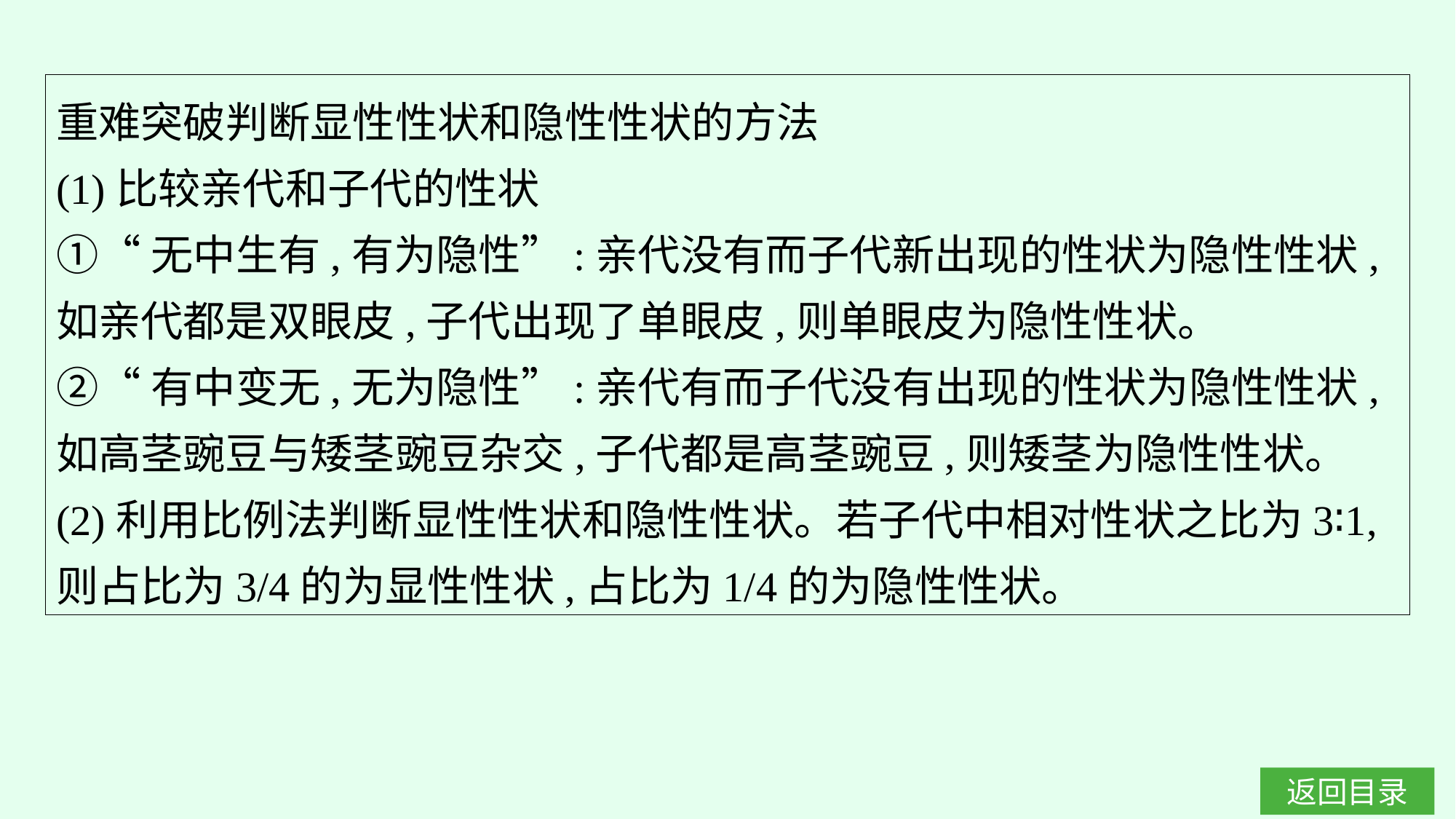

重难突破判断显性性状和隐性性状的方法
(1)比较亲代和子代的性状
①“无中生有,有为隐性”:亲代没有而子代新出现的性状为隐性性状,如亲代都是双眼皮,子代出现了单眼皮,则单眼皮为隐性性状。
②“有中变无,无为隐性”:亲代有而子代没有出现的性状为隐性性状,如高茎豌豆与矮茎豌豆杂交,子代都是高茎豌豆,则矮茎为隐性性状。
(2)利用比例法判断显性性状和隐性性状。若子代中相对性状之比为3∶1,则占比为3/4的为显性性状,占比为1/4的为隐性性状。